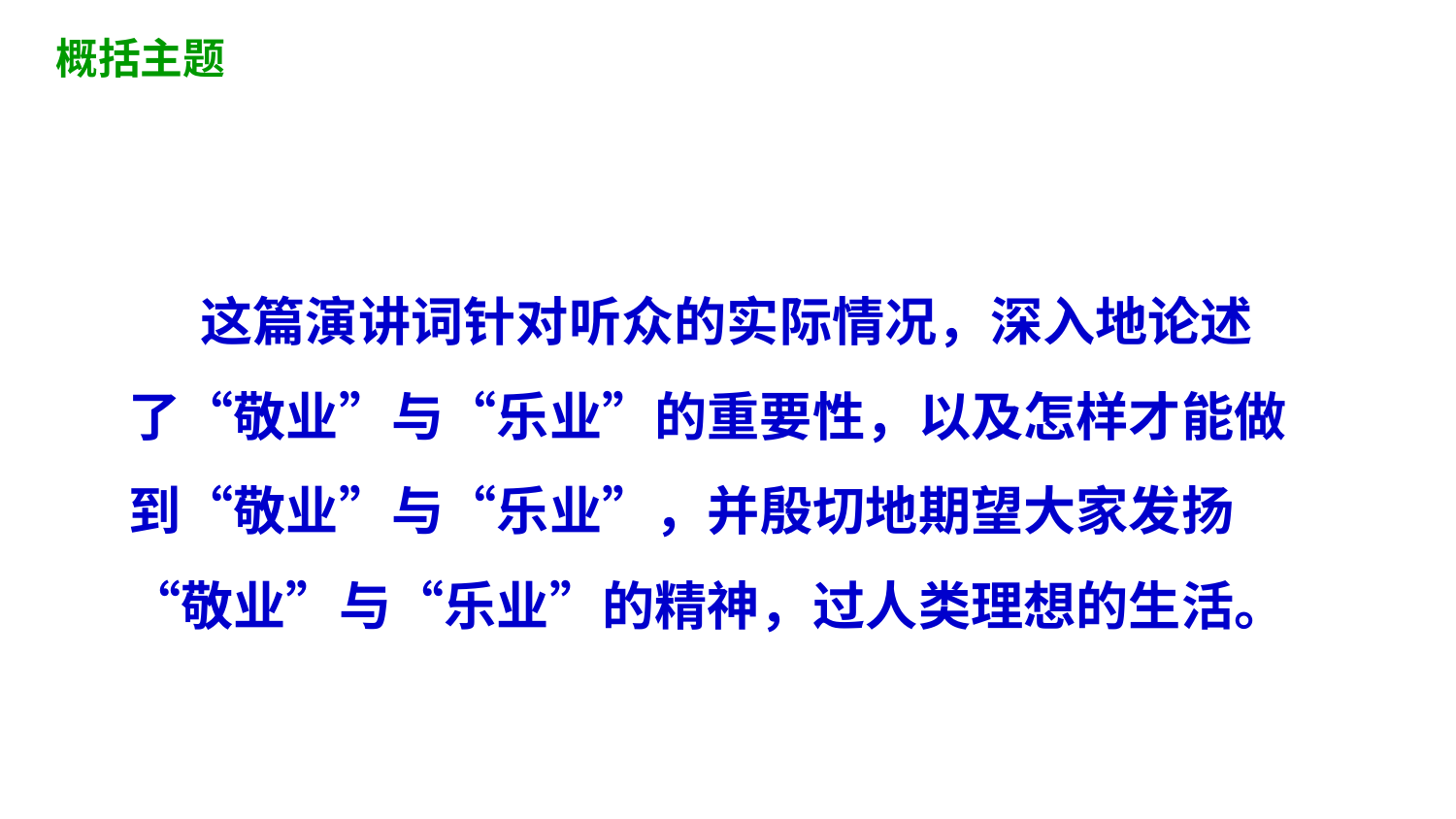

概括主题
     这篇演讲词针对听众的实际情况，深入地论述了“敬业”与“乐业”的重要性，以及怎样才能做到“敬业”与“乐业”，并殷切地期望大家发扬“敬业”与“乐业”的精神，过人类理想的生活。